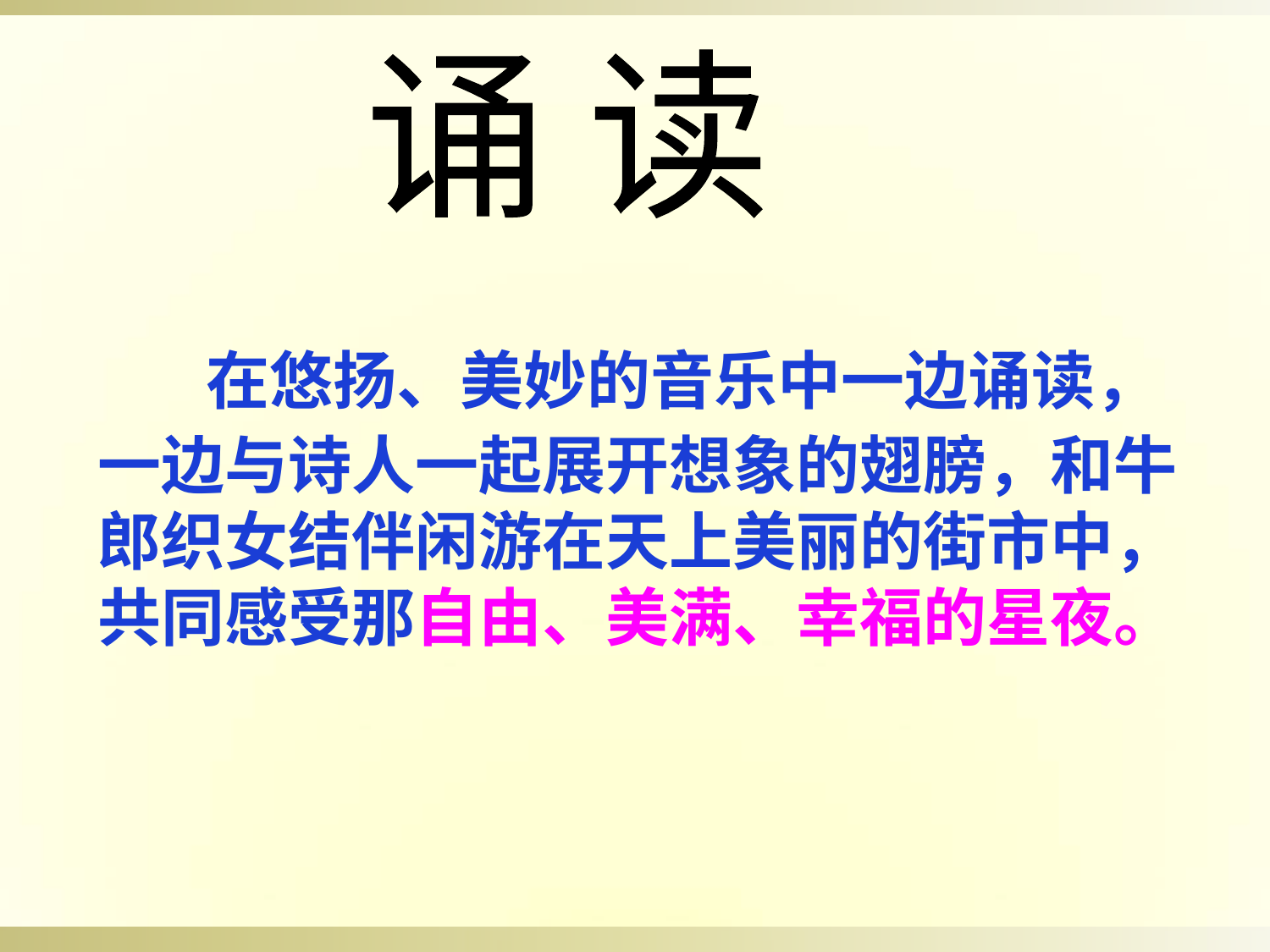

诵 读
       在悠扬、美妙的音乐中一边诵读，一边与诗人一起展开想象的翅膀，和牛郎织女结伴闲游在天上美丽的街市中，共同感受那自由、美满、幸福的星夜。